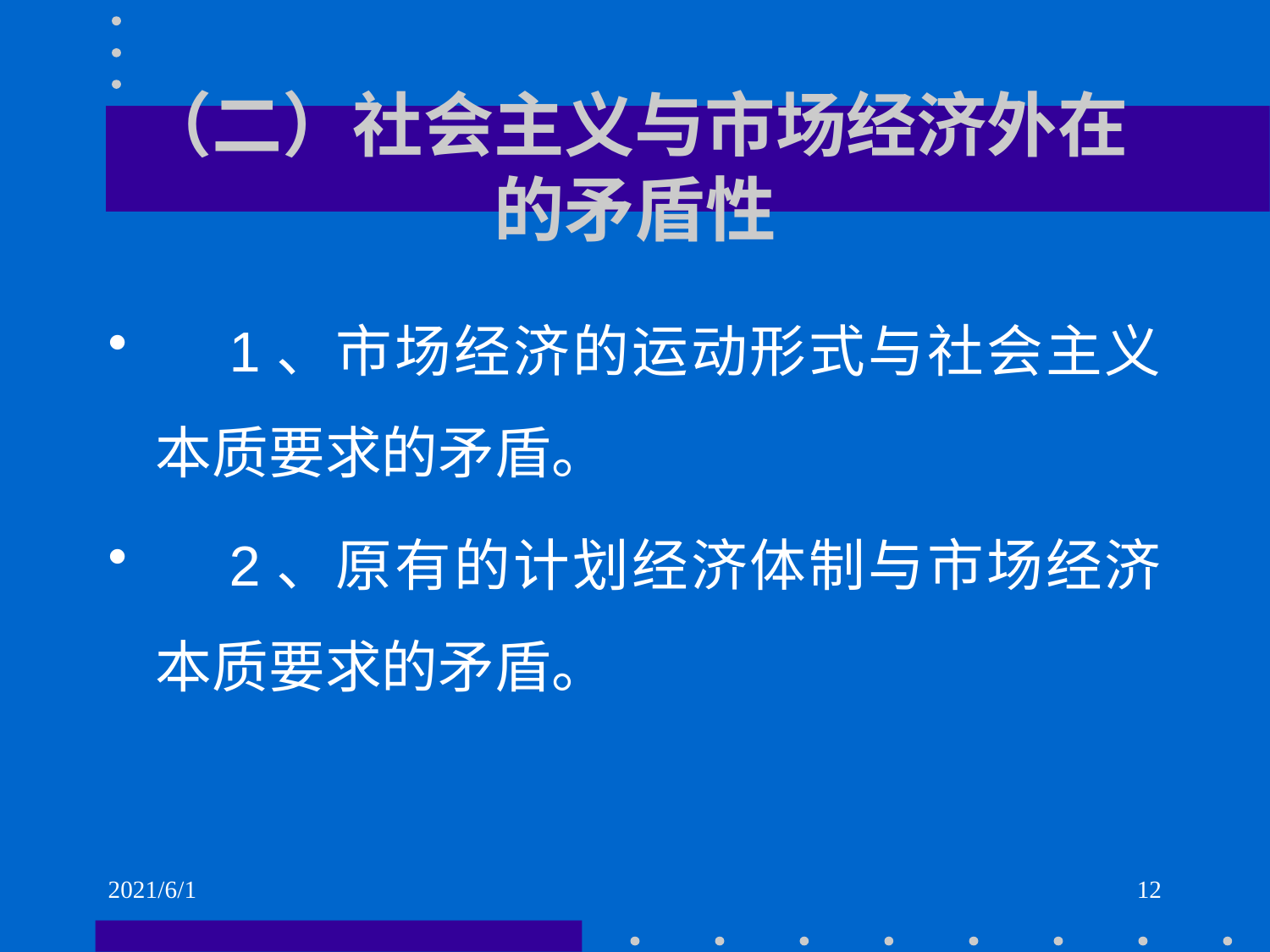

# （二）社会主义与市场经济外在的矛盾性
    1、市场经济的运动形式与社会主义本质要求的矛盾。
    2、原有的计划经济体制与市场经济本质要求的矛盾。

2021/6/1
12